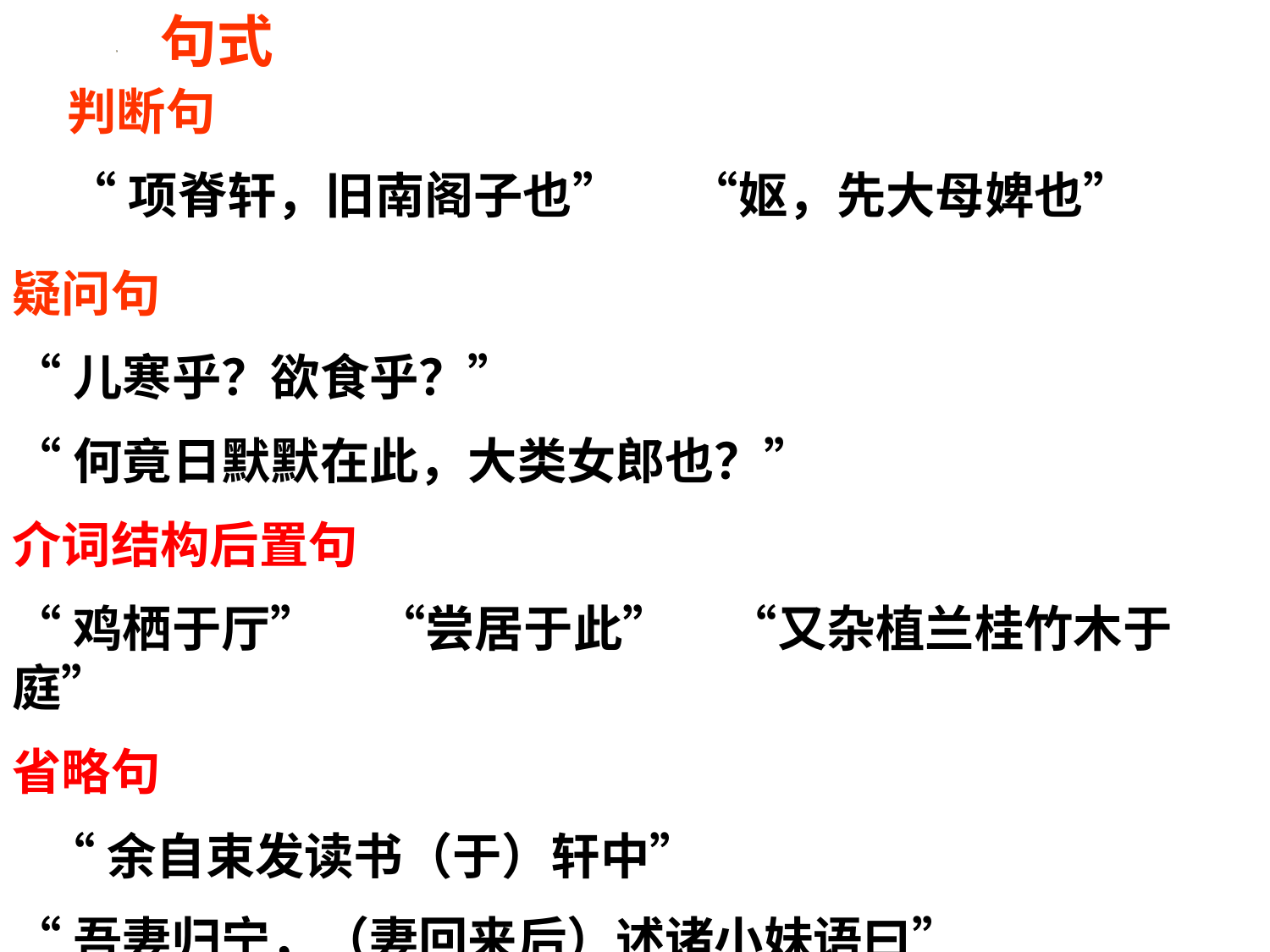

句式
判断句
“项脊轩，旧南阁子也”      “妪，先大母婢也”
疑问句
“儿寒乎？欲食乎？”
“何竟日默默在此，大类女郎也？”
介词结构后置句
“鸡栖于厅”     “尝居于此”     “又杂植兰桂竹木于庭”
省略句
   “余自束发读书（于）轩中”
“吾妻归宁，（妻回来后）述诸小妹语曰”